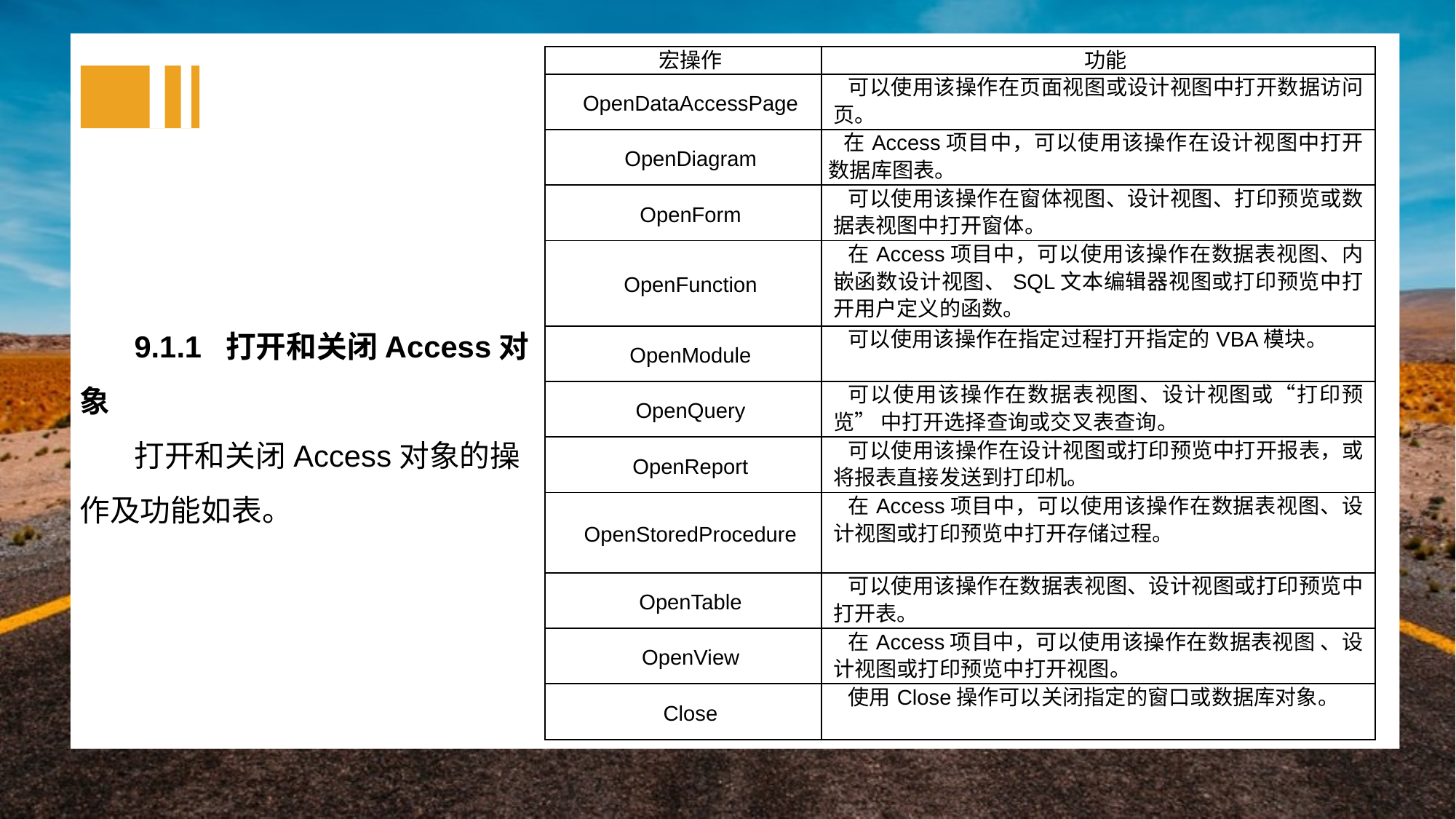

| 宏操作 | 功能 |
| --- | --- |
| OpenDataAccessPage | 可以使用该操作在页面视图或设计视图中打开数据访问页。 |
| OpenDiagram | 在Access项目中，可以使用该操作在设计视图中打开数据库图表。 |
| OpenForm | 可以使用该操作在窗体视图、设计视图、打印预览或数据表视图中打开窗体。 |
| OpenFunction | 在Access项目中，可以使用该操作在数据表视图、内嵌函数设计视图、SQL文本编辑器视图或打印预览中打开用户定义的函数。 |
| OpenModule | 可以使用该操作在指定过程打开指定的VBA模块。 |
| OpenQuery | 可以使用该操作在数据表视图、设计视图或“打印预览” 中打开选择查询或交叉表查询。 |
| OpenReport | 可以使用该操作在设计视图或打印预览中打开报表，或将报表直接发送到打印机。 |
| OpenStoredProcedure | 在Access项目中，可以使用该操作在数据表视图、设计视图或打印预览中打开存储过程。 |
| OpenTable | 可以使用该操作在数据表视图、设计视图或打印预览中打开表。 |
| OpenView | 在Access项目中，可以使用该操作在数据表视图 、设计视图或打印预览中打开视图。 |
| Close | 使用Close操作可以关闭指定的窗口或数据库对象。 |

9.1.1  打开和关闭Access对象
打开和关闭Access对象的操作及功能如表。